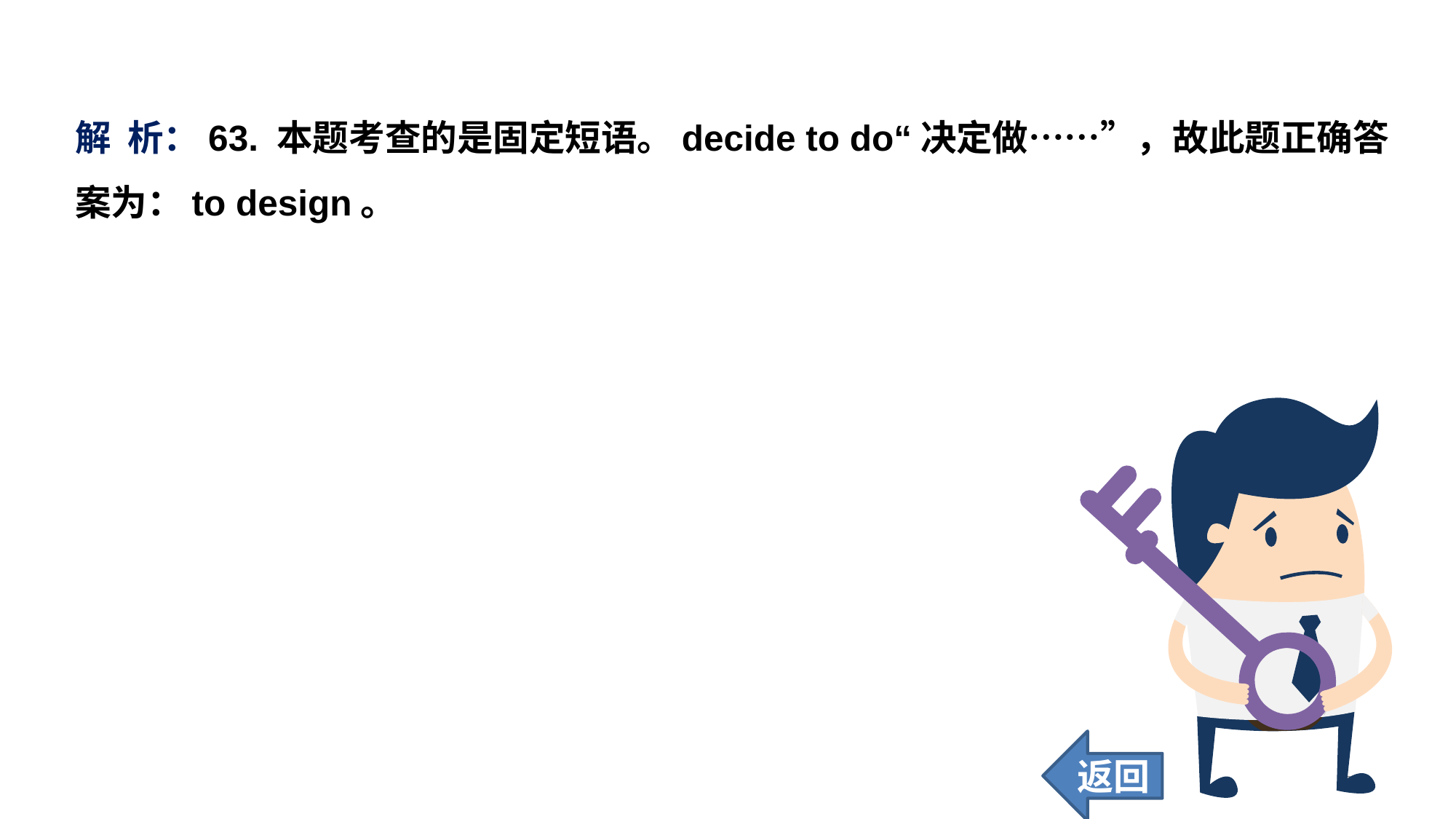

解  析：63. 本题考查的是固定短语。decide to do“决定做……”，故此题正确答案为：to design。

返回
264